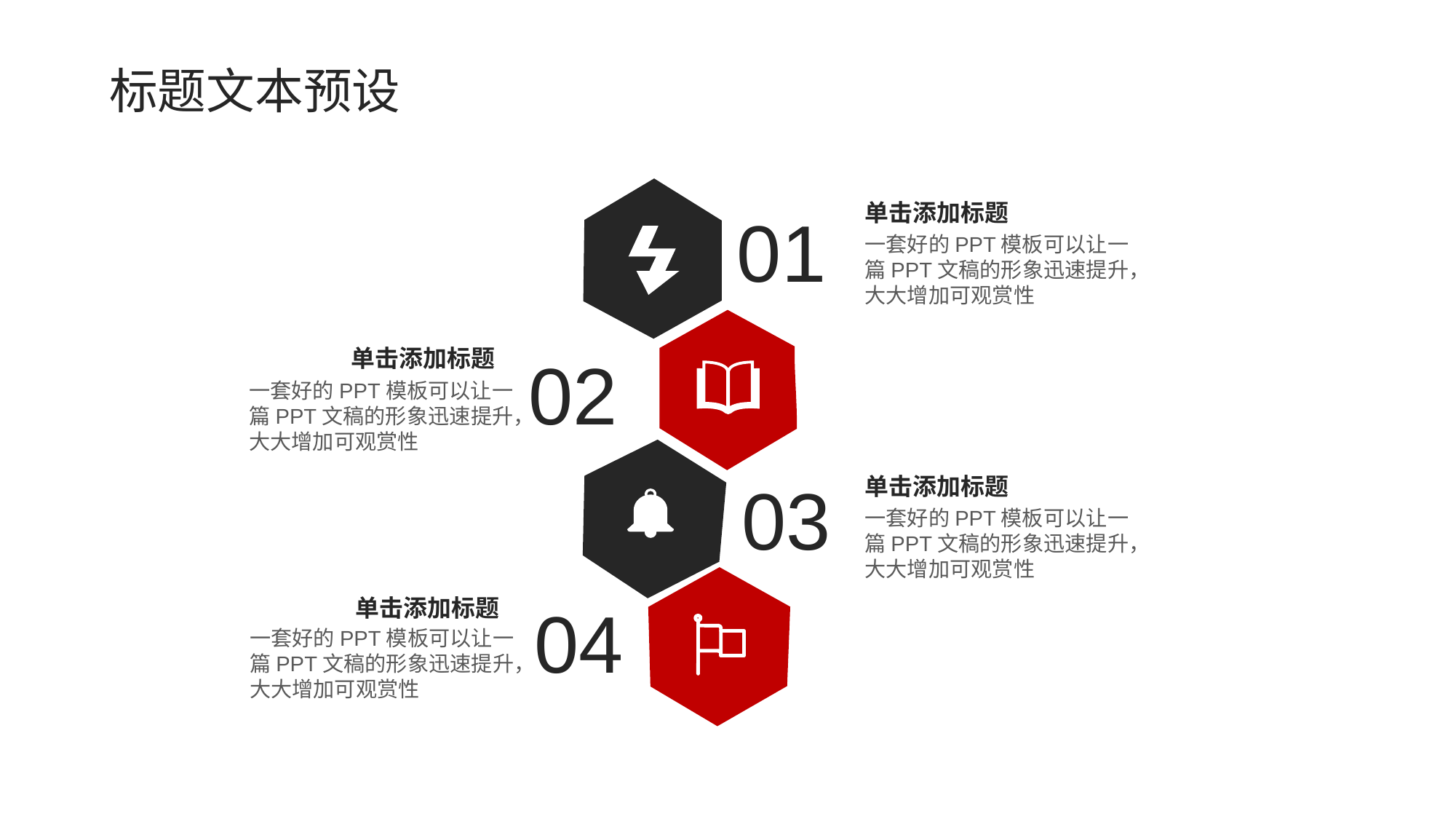

标题文本预设

单击添加标题
一套好的PPT模板可以让一篇PPT文稿的形象迅速提升，大大增加可观赏性

01

单击添加标题
一套好的PPT模板可以让一篇PPT文稿的形象迅速提升，大大增加可观赏性

02

03
单击添加标题
一套好的PPT模板可以让一篇PPT文稿的形象迅速提升，大大增加可观赏性

04
单击添加标题
一套好的PPT模板可以让一篇PPT文稿的形象迅速提升，大大增加可观赏性